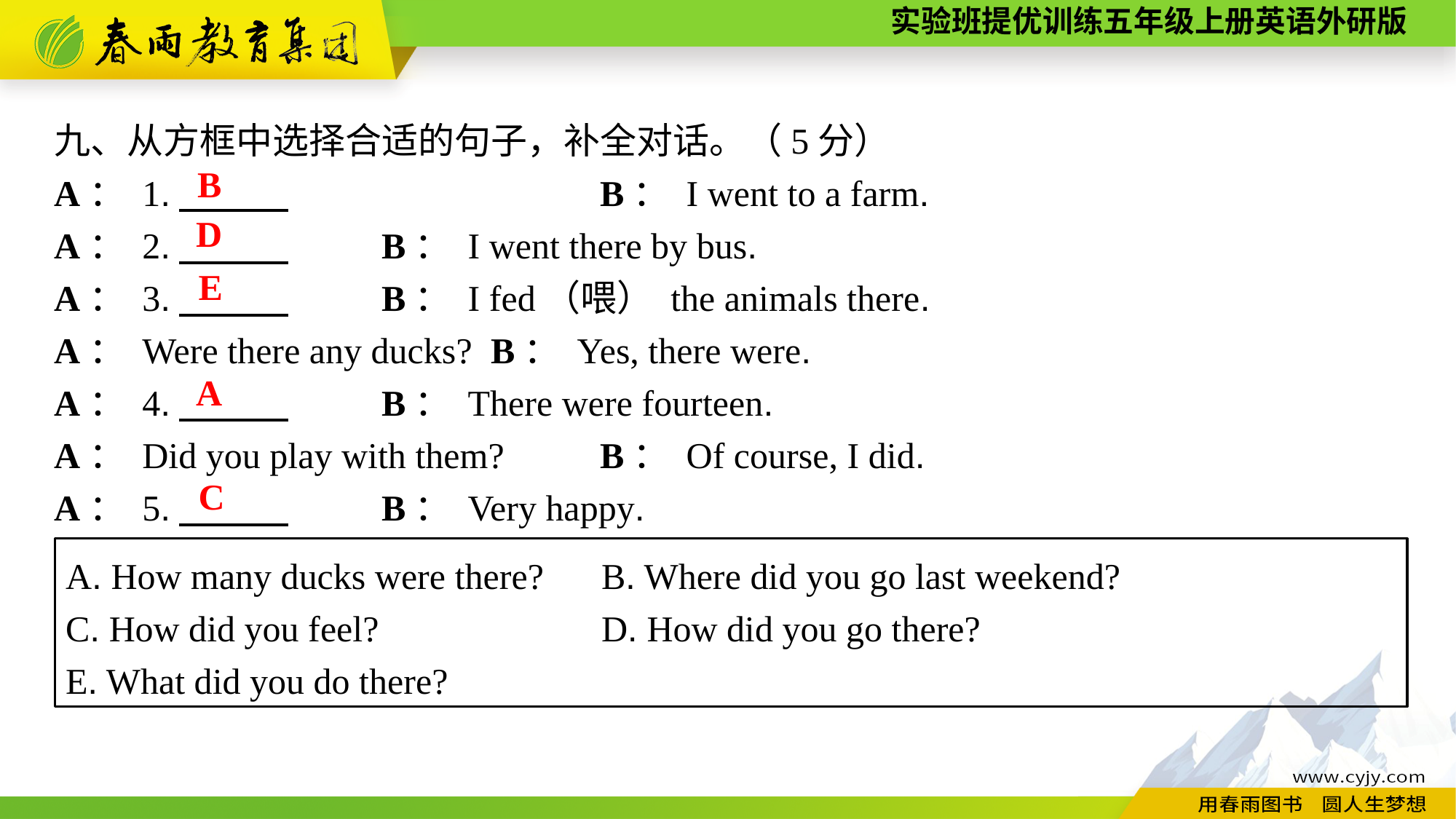

九、从方框中选择合适的句子，补全对话。（5分）
A： 1.　　　　　　　　　	B： I went to a farm.
A： 2.　　　	B： I went there by bus.
A： 3.　　　	B： I fed（喂） the animals there.
A： Were there any ducks?	B： Yes, there were.
A： 4.　　　	B： There were fourteen.
A： Did you play with them?	B： Of course, I did.
A： 5.　　　	B： Very happy.
B
D
E
A
C
A. How many ducks were there? 	B. Where did you go last weekend?
C. How did you feel? 	D. How did you go there?
E. What did you do there?